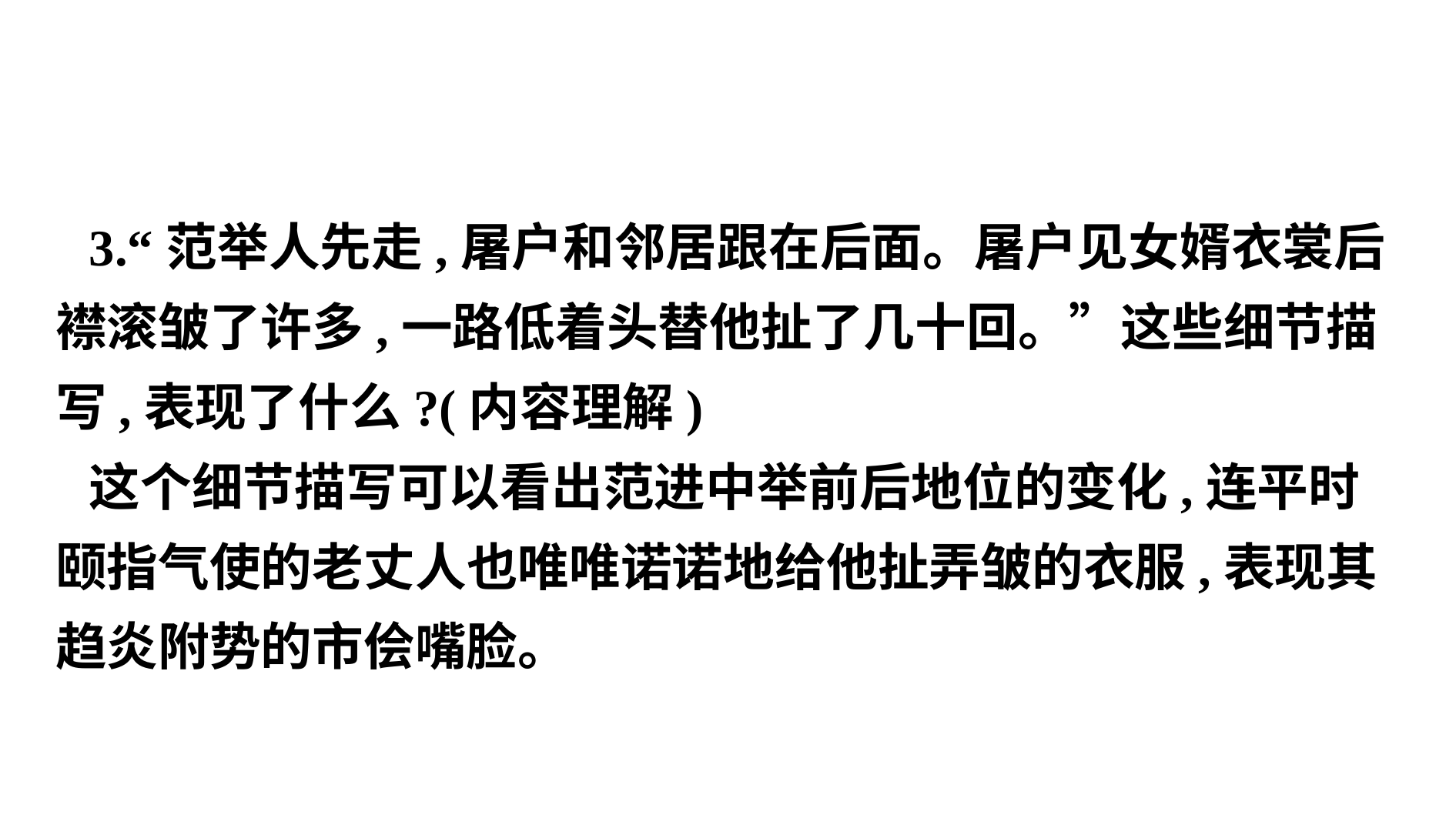

3.“范举人先走,屠户和邻居跟在后面。屠户见女婿衣裳后襟滚皱了许多,一路低着头替他扯了几十回。”这些细节描写,表现了什么?(内容理解)
这个细节描写可以看出范进中举前后地位的变化,连平时颐指气使的老丈人也唯唯诺诺地给他扯弄皱的衣服,表现其趋炎附势的市侩嘴脸。